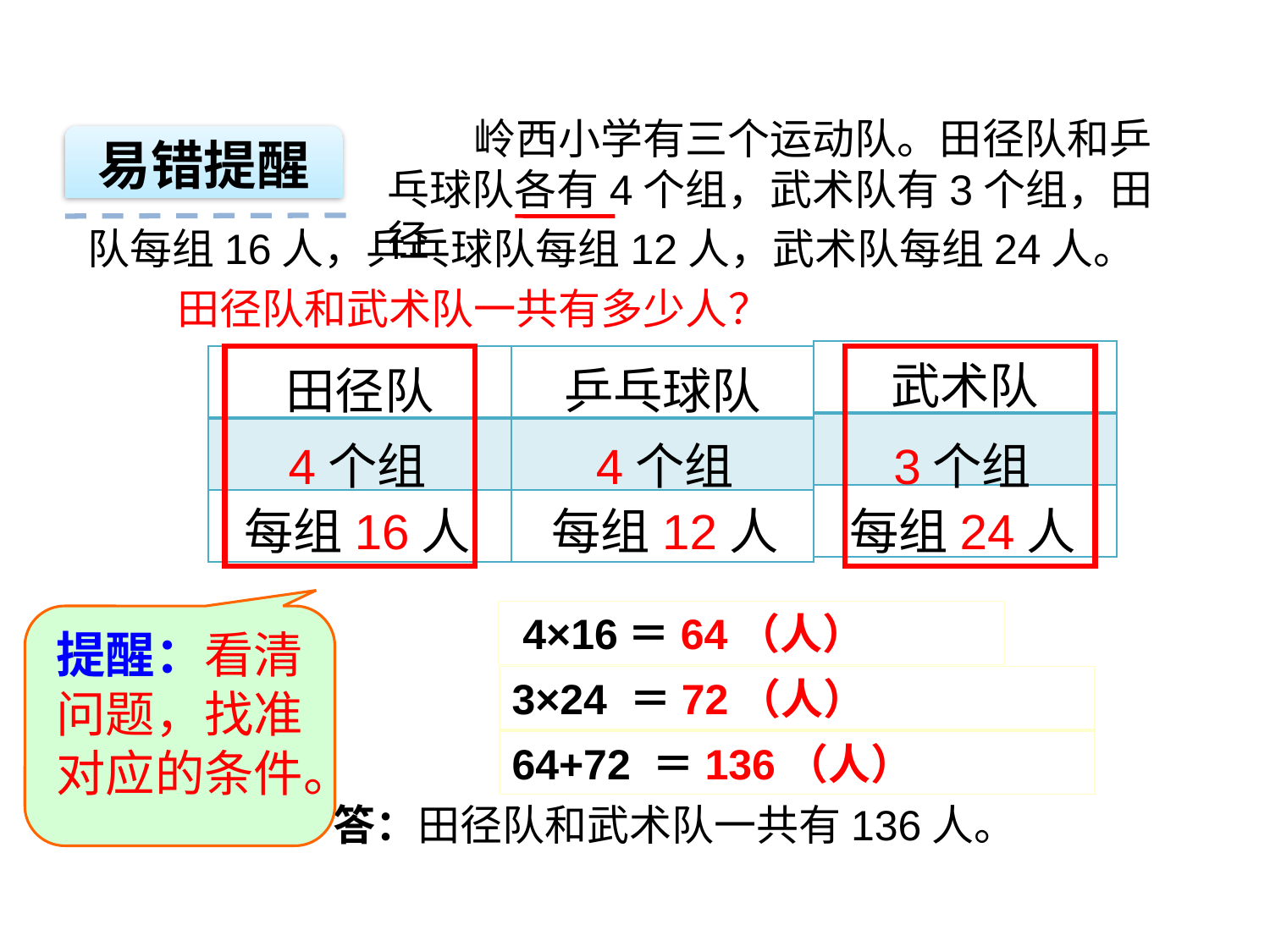

岭西小学有三个运动队。田径队和乒乓球队各有4个组，武术队有3个组，田径
易错提醒
队每组16人，乒乓球队每组12人，武术队每组24人。

田径队和武术队一共有多少人？
| 武术队 |
| --- |
|  |
|  |
| 田径队 | 乒乓球队 |
| --- | --- |
|  |  |
|  |  |

4个组
4个组
3个组
每组16人
每组12人
每组24人
 4×16＝64（人）
提醒：看清问题，找准对应的条件。
3×24 ＝72（人）
64+72 ＝136（人）
答：田径队和武术队一共有136人。